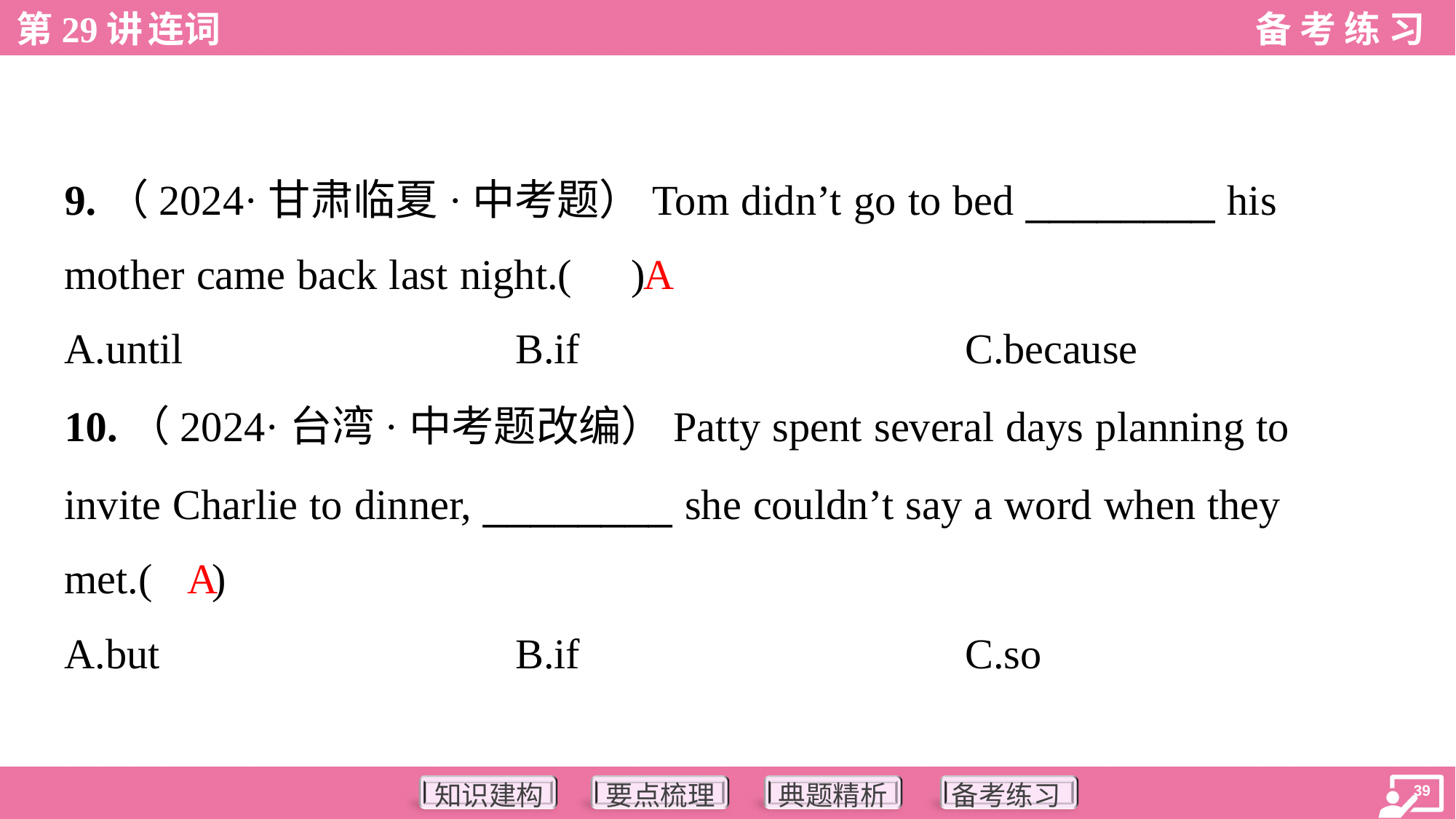

9.（2024·甘肃临夏·中考题）Tom didn’t go to bed ________ his
mother came back last night.(     )
A
A.until	B.if	C.because
10.（2024·台湾·中考题改编）Patty spent several days planning to
invite Charlie to dinner, ________ she couldn’t say a word when they
met.(     )
A
A.but	B.if	C.so